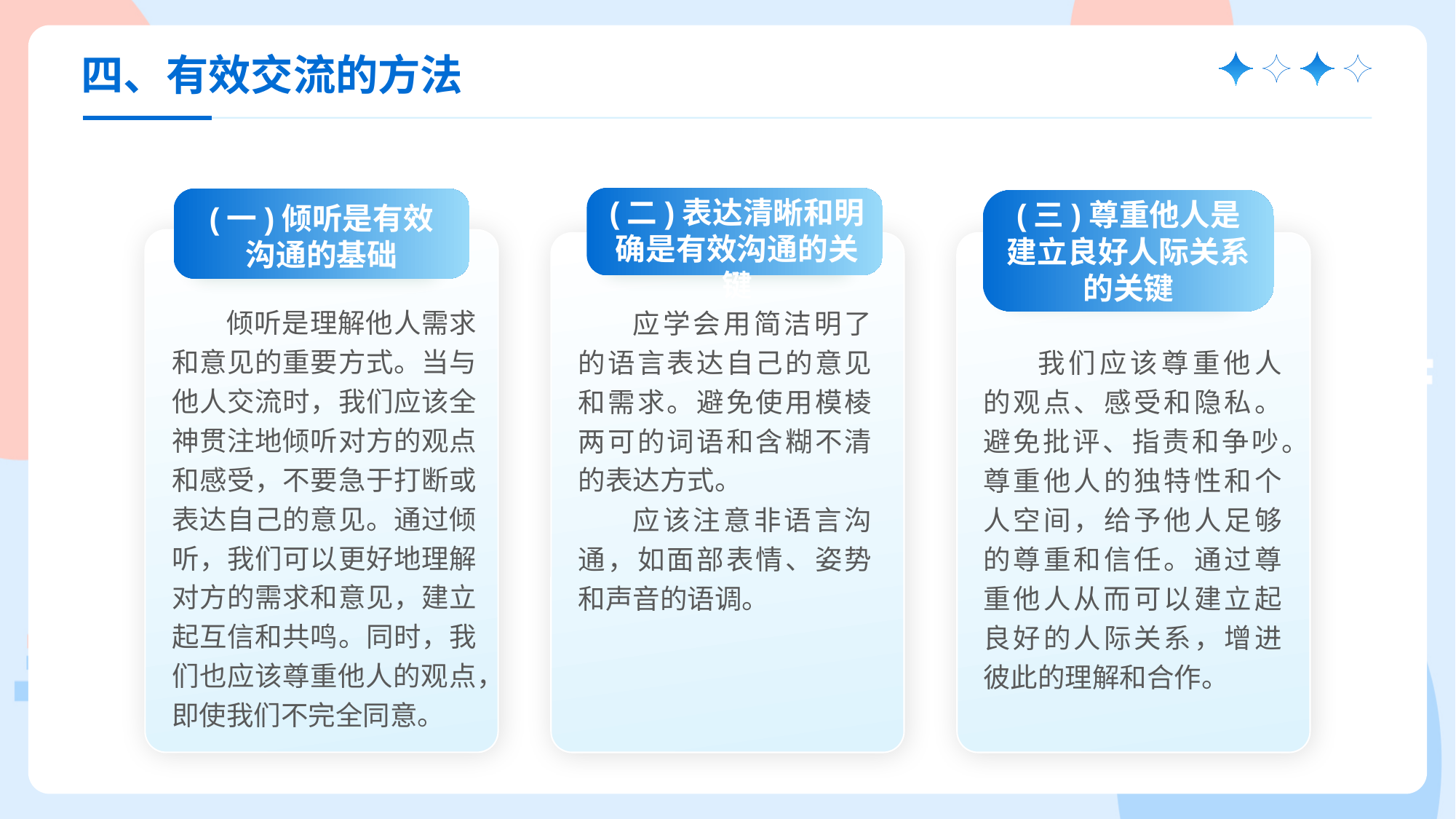

四、有效交流的方法

(二)表达清晰和明确是有效沟通的关键

应学会用简洁明了的语言表达自己的意见和需求。避免使用模棱两可的词语和含糊不清的表达方式。
应该注意非语言沟通，如面部表情、姿势和声音的语调。

(一)倾听是有效沟通的基础

倾听是理解他人需求和意见的重要方式。当与他人交流时，我们应该全神贯注地倾听对方的观点和感受，不要急于打断或表达自己的意见。通过倾听，我们可以更好地理解对方的需求和意见，建立起互信和共鸣。同时，我们也应该尊重他人的观点，即使我们不完全同意。

(三)尊重他人是建立良好人际关系的关键

我们应该尊重他人的观点、感受和隐私。避免批评、指责和争吵。尊重他人的独特性和个人空间，给予他人足够的尊重和信任。通过尊重他人从而可以建立起良好的人际关系，增进彼此的理解和合作。